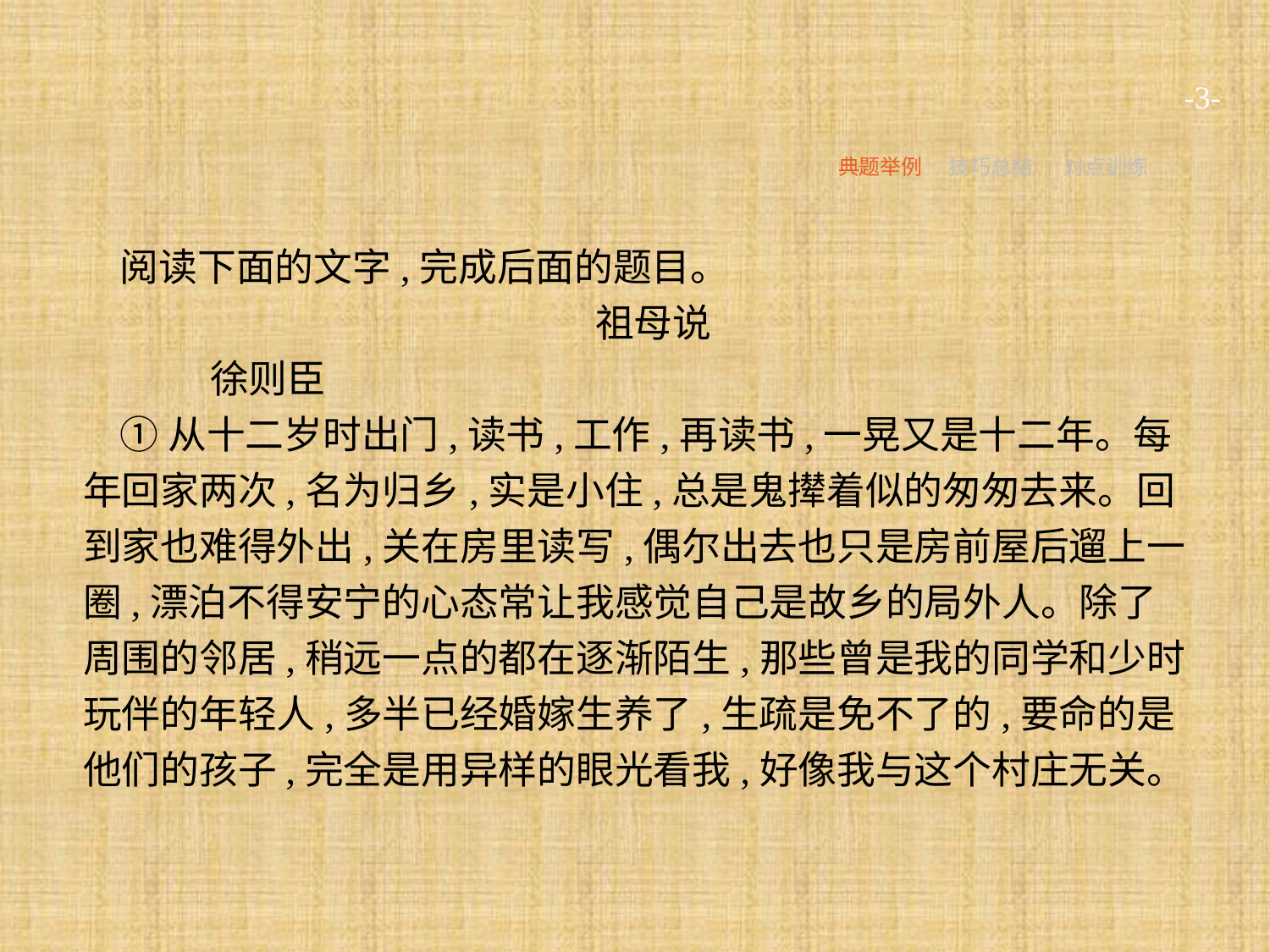

-3-
典题举例
技巧总结
对点训练
阅读下面的文字,完成后面的题目。
祖母说
	徐则臣
①从十二岁时出门,读书,工作,再读书,一晃又是十二年。每年回家两次,名为归乡,实是小住,总是鬼撵着似的匆匆去来。回到家也难得外出,关在房里读写,偶尔出去也只是房前屋后遛上一圈,漂泊不得安宁的心态常让我感觉自己是故乡的局外人。除了周围的邻居,稍远一点的都在逐渐陌生,那些曾是我的同学和少时玩伴的年轻人,多半已经婚嫁生养了,生疏是免不了的,要命的是他们的孩子,完全是用异样的眼光看我,好像我与这个村庄无关。